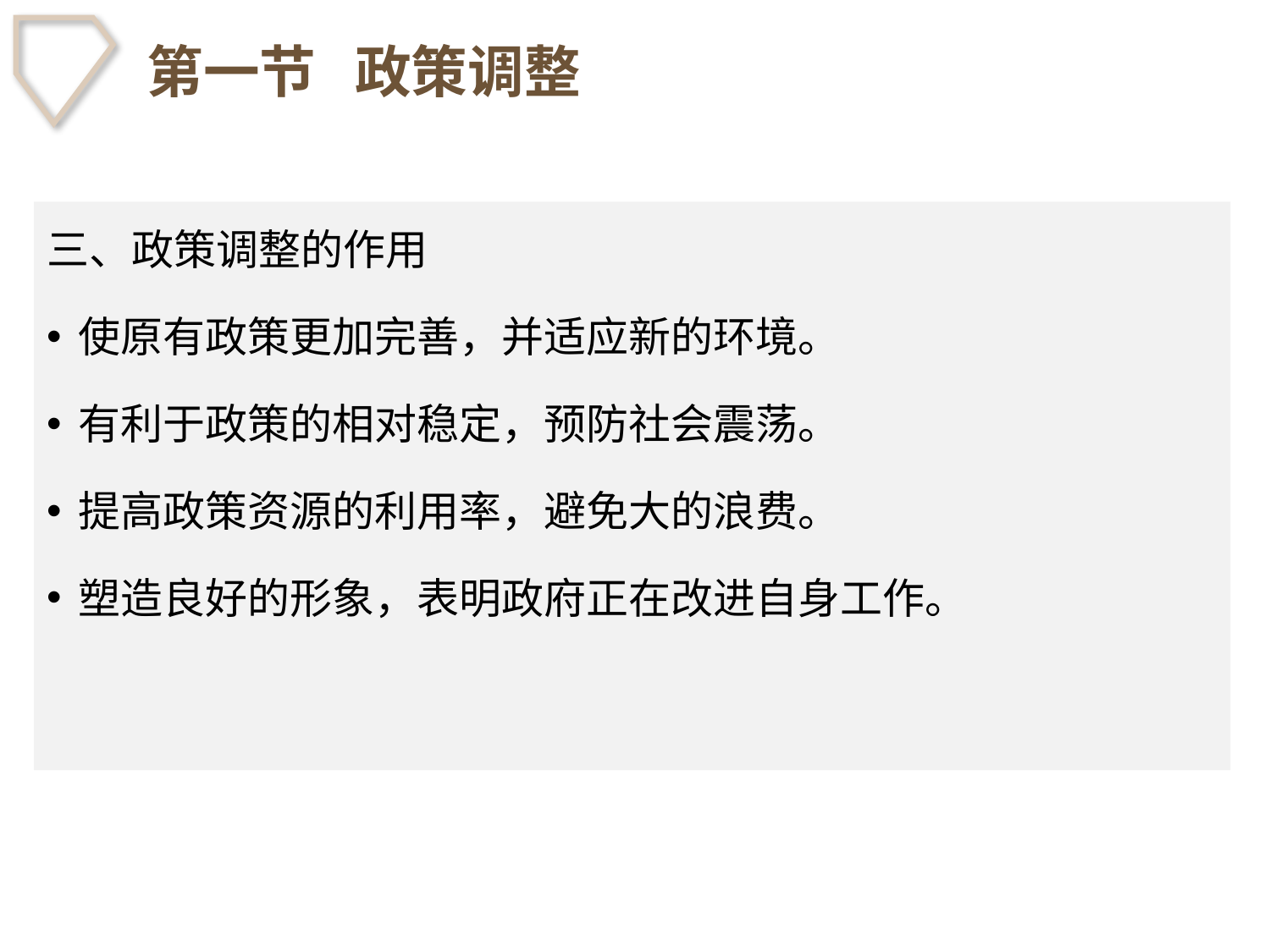

# 第一节   政策调整
三、政策调整的作用
使原有政策更加完善，并适应新的环境。
有利于政策的相对稳定，预防社会震荡。
提高政策资源的利用率，避免大的浪费。
塑造良好的形象，表明政府正在改进自身工作。